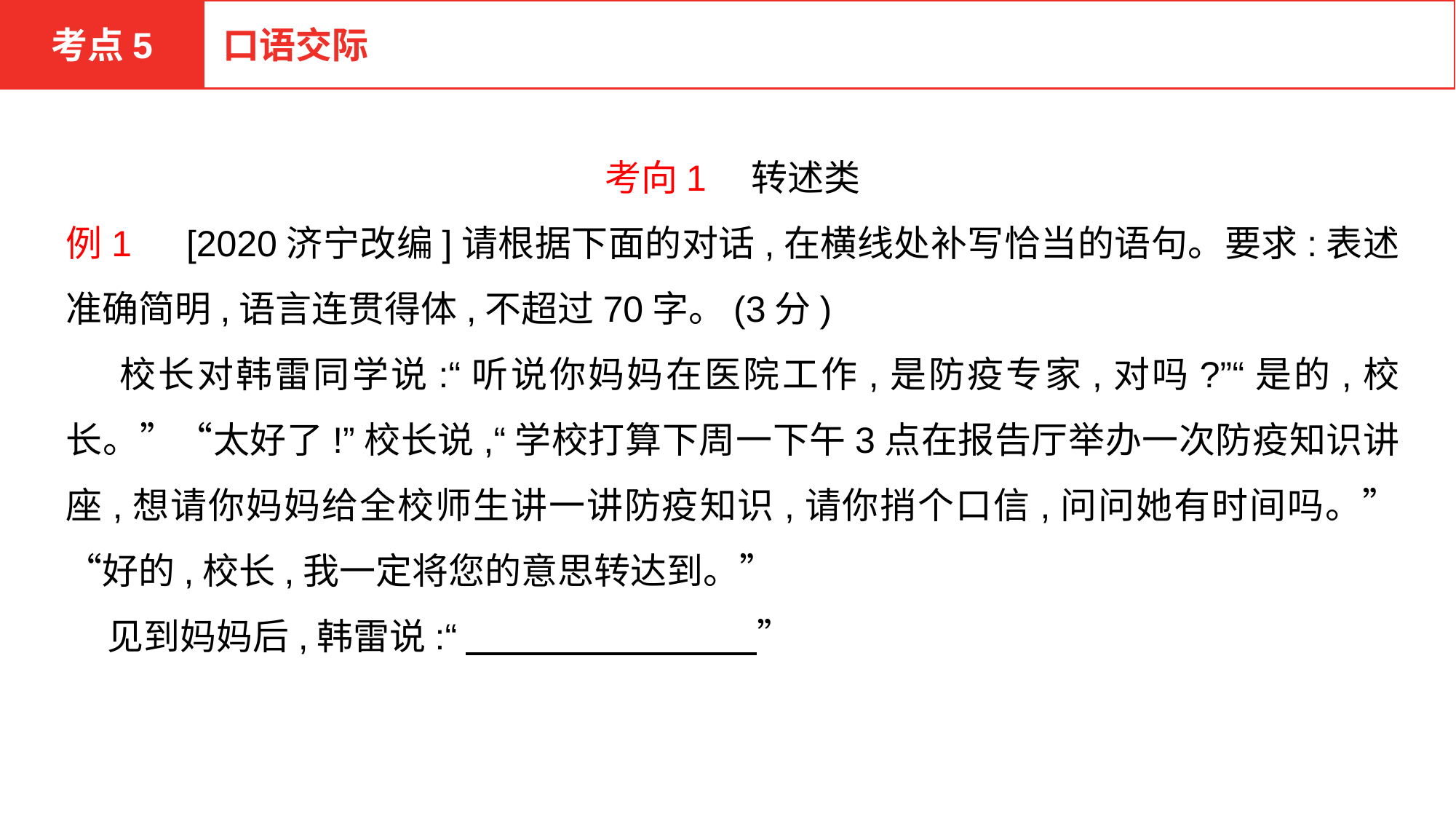

考点5
口语交际
考向1　转述类
例1　[2020济宁改编]请根据下面的对话,在横线处补写恰当的语句。要求:表述准确简明,语言连贯得体,不超过70字。(3分)
    校长对韩雷同学说:“听说你妈妈在医院工作,是防疫专家,对吗?”“是的,校长。”“太好了!”校长说,“学校打算下周一下午3点在报告厅举办一次防疫知识讲座,想请你妈妈给全校师生讲一讲防疫知识,请你捎个口信,问问她有时间吗。”“好的,校长,我一定将您的意思转达到。”
    见到妈妈后,韩雷说:“　　　　　　　　”